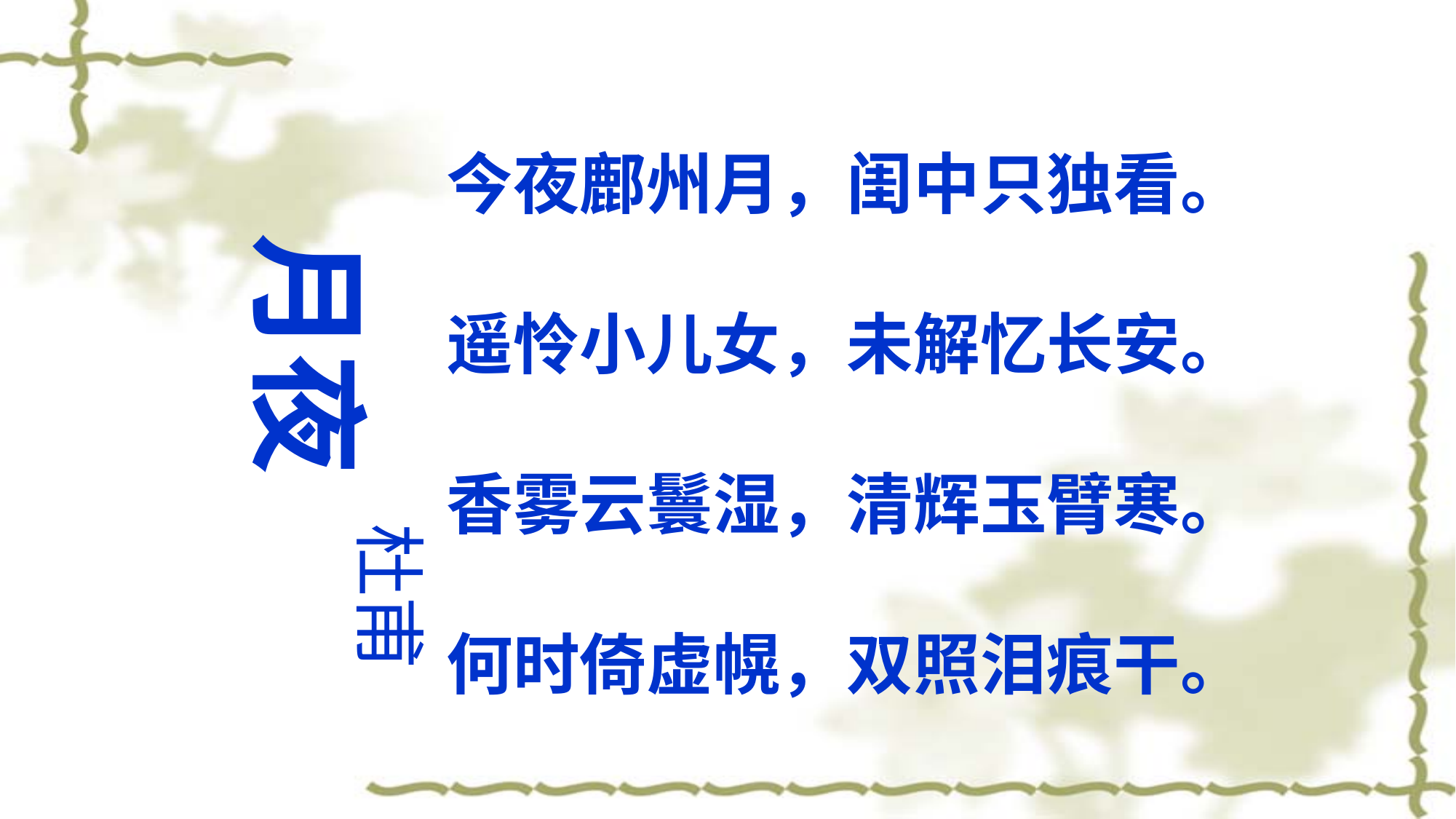

今夜鄜州月，闺中只独看。

遥怜小儿女，未解忆长安。

香雾云鬟湿，清辉玉臂寒。

何时倚虚幌，双照泪痕干。
月夜

杜甫